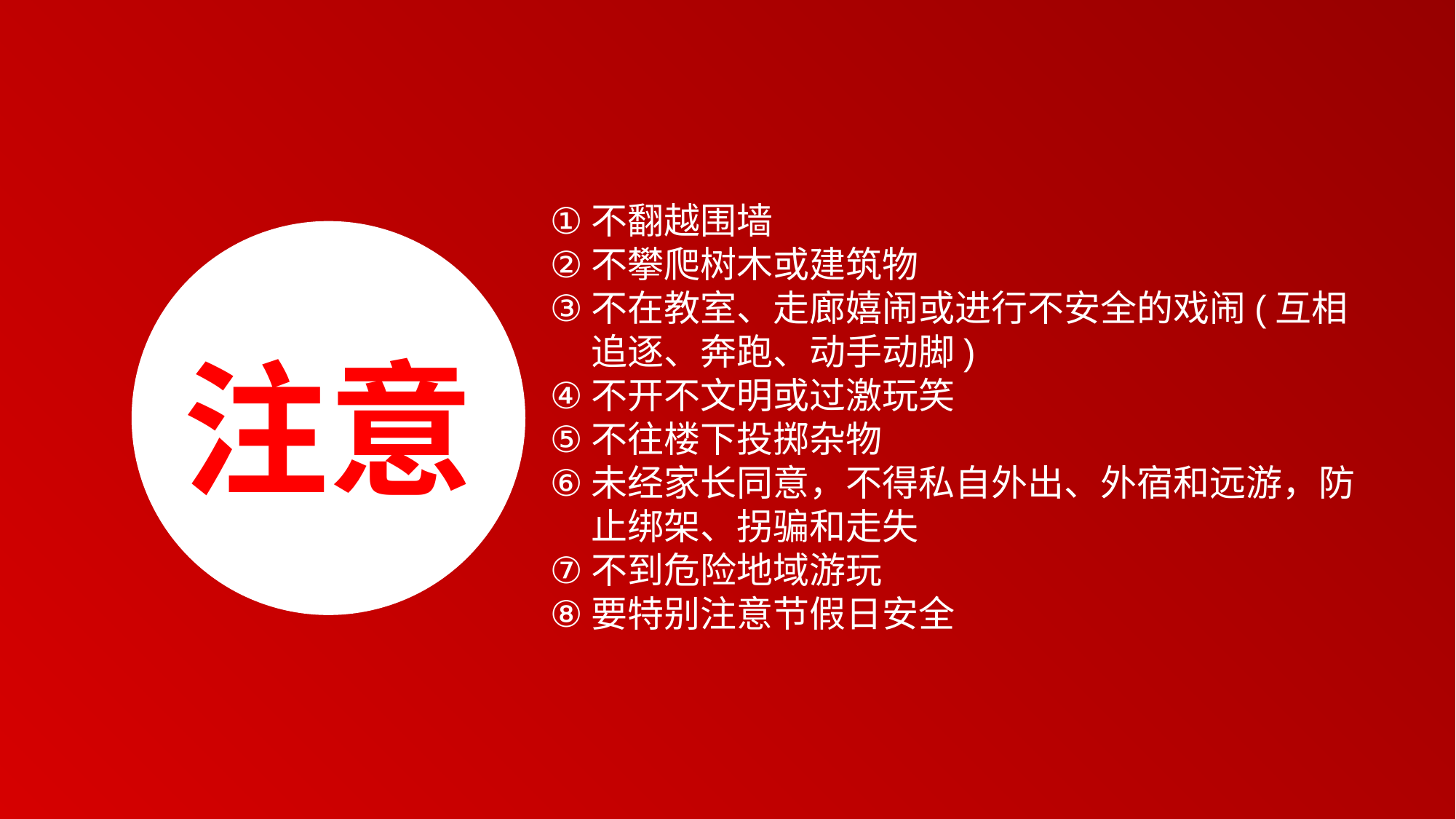

不翻越围墙
不攀爬树木或建筑物
不在教室、走廊嬉闹或进行不安全的戏闹(互相追逐、奔跑、动手动脚)
不开不文明或过激玩笑
不往楼下投掷杂物
未经家长同意，不得私自外出、外宿和远游，防止绑架、拐骗和走失
不到危险地域游玩
要特别注意节假日安全

注意